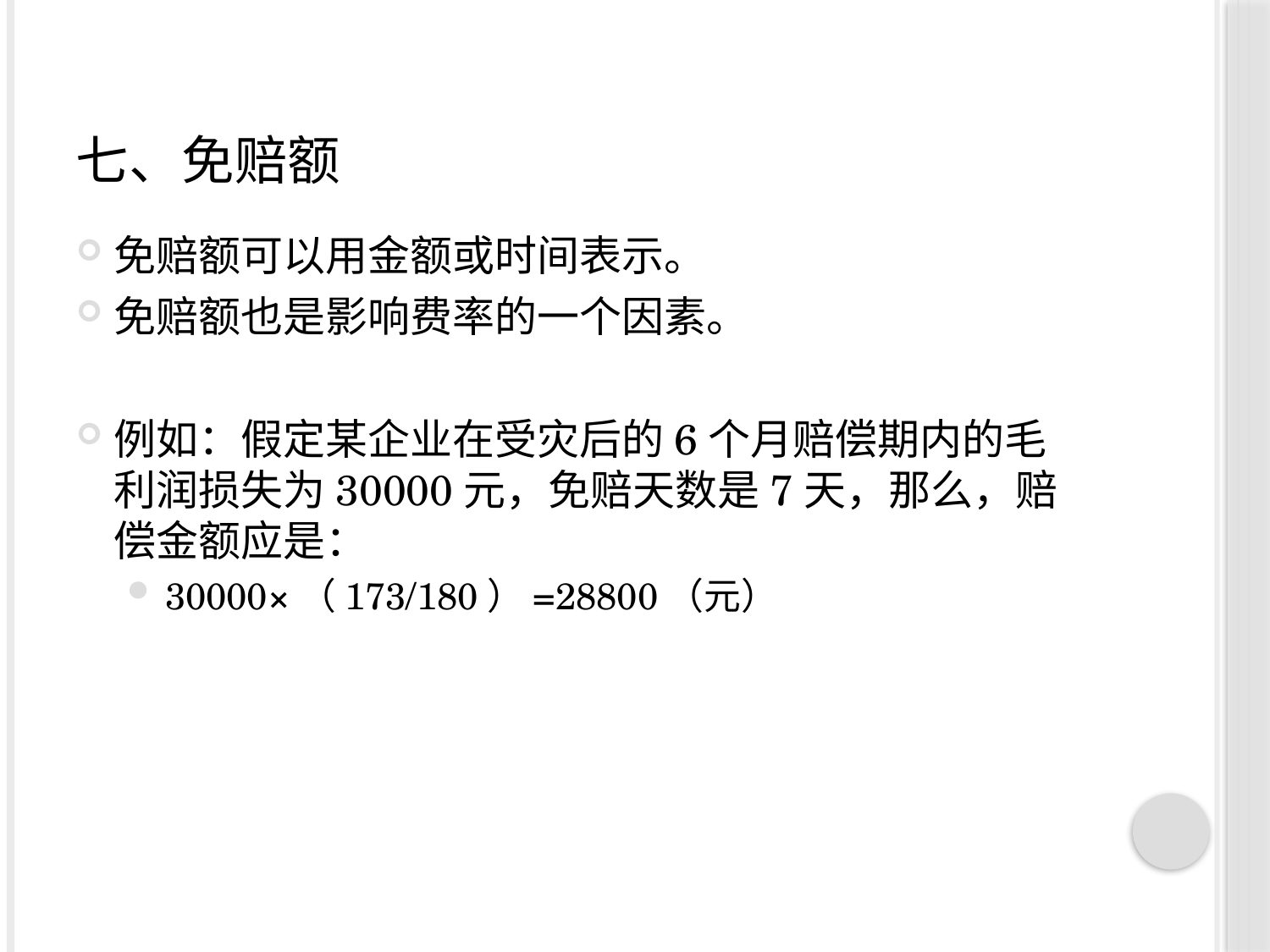

# 七、免赔额
免赔额可以用金额或时间表示。
免赔额也是影响费率的一个因素。

例如：假定某企业在受灾后的6个月赔偿期内的毛利润损失为30000元，免赔天数是7天，那么，赔偿金额应是：
30000×（173/180）=28800（元）